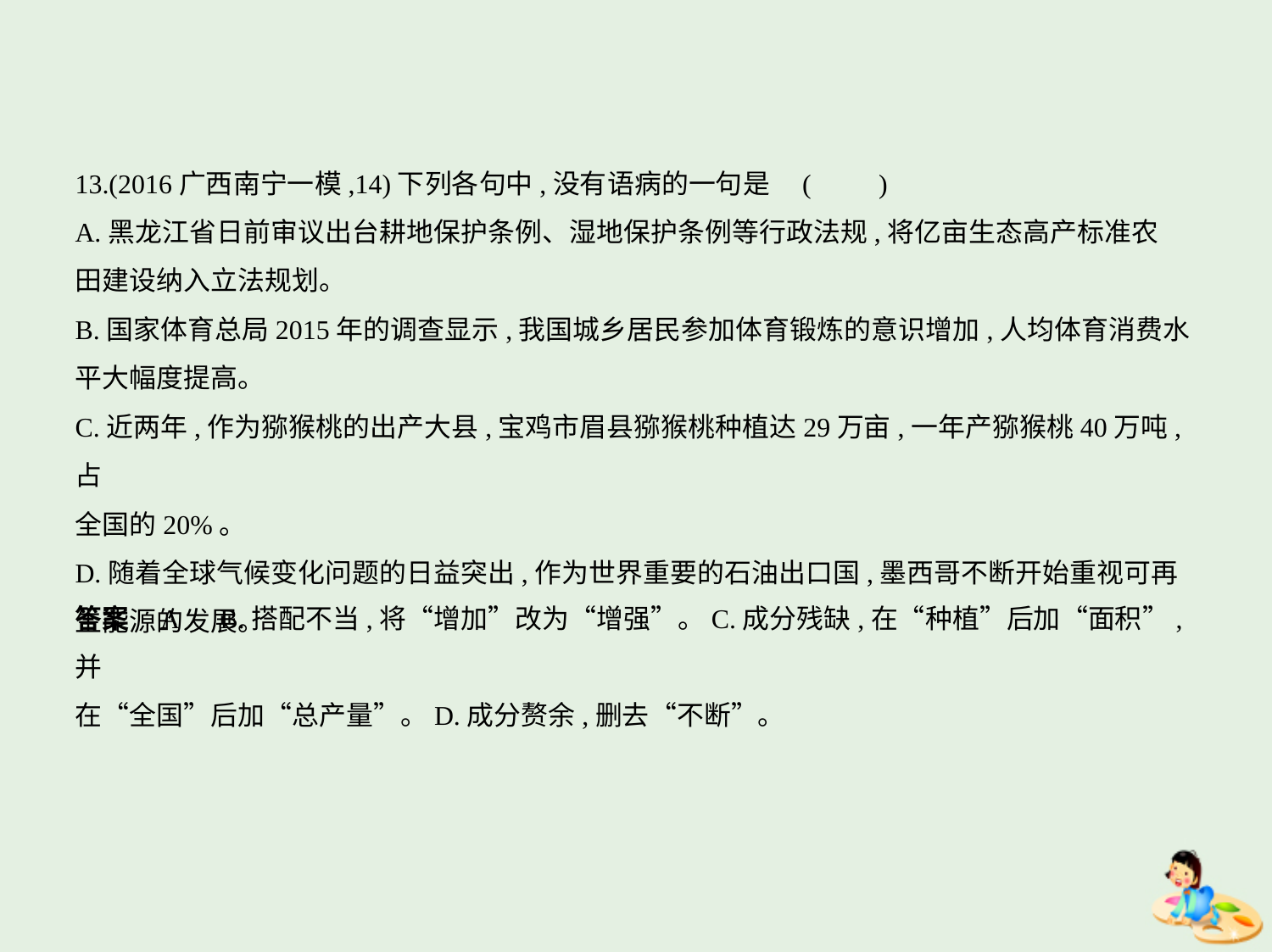

13.(2016广西南宁一模,14)下列各句中,没有语病的一句是 (　　)
A.黑龙江省日前审议出台耕地保护条例、湿地保护条例等行政法规,将亿亩生态高产标准农
田建设纳入立法规划。
B.国家体育总局2015年的调查显示,我国城乡居民参加体育锻炼的意识增加,人均体育消费水
平大幅度提高。
C.近两年,作为猕猴桃的出产大县,宝鸡市眉县猕猴桃种植达29万亩,一年产猕猴桃40万吨,占
全国的20%。
D.随着全球气候变化问题的日益突出,作为世界重要的石油出口国,墨西哥不断开始重视可再
生能源的发展。
答案    A　B.搭配不当,将“增加”改为“增强”。C.成分残缺,在“种植”后加“面积”,并
在“全国”后加“总产量”。D.成分赘余,删去“不断”。